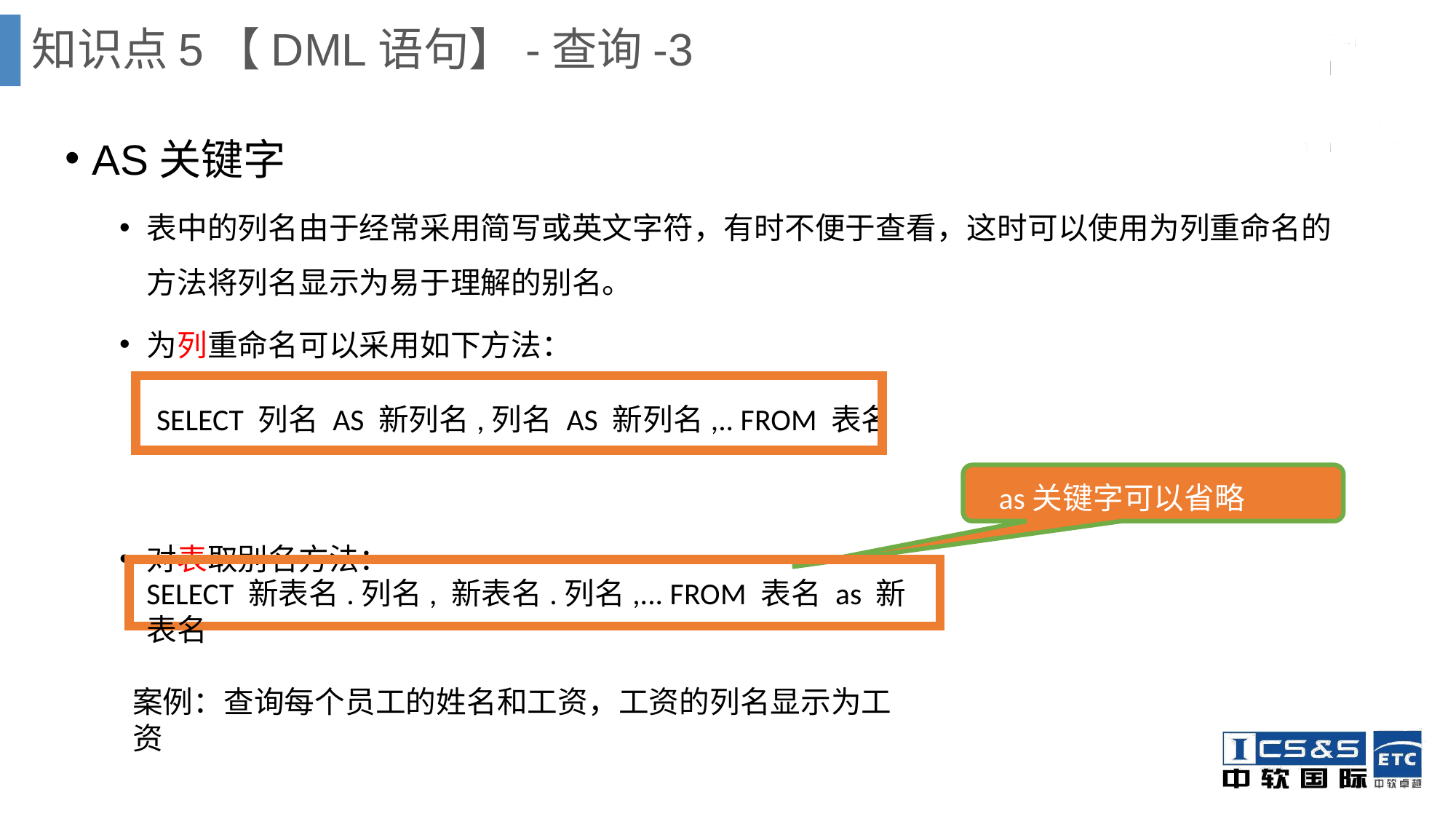

知识点5【DML语句】-查询-3
AS关键字
表中的列名由于经常采用简写或英文字符，有时不便于查看，这时可以使用为列重命名的方法将列名显示为易于理解的别名。
为列重命名可以采用如下方法：

对表取别名方法：

SELECT 列名 AS 新列名,列名 AS 新列名,.. FROM 表名

as关键字可以省略

SELECT 新表名.列名, 新表名.列名,... FROM 表名 as 新表名
案例：查询每个员工的姓名和工资，工资的列名显示为工资